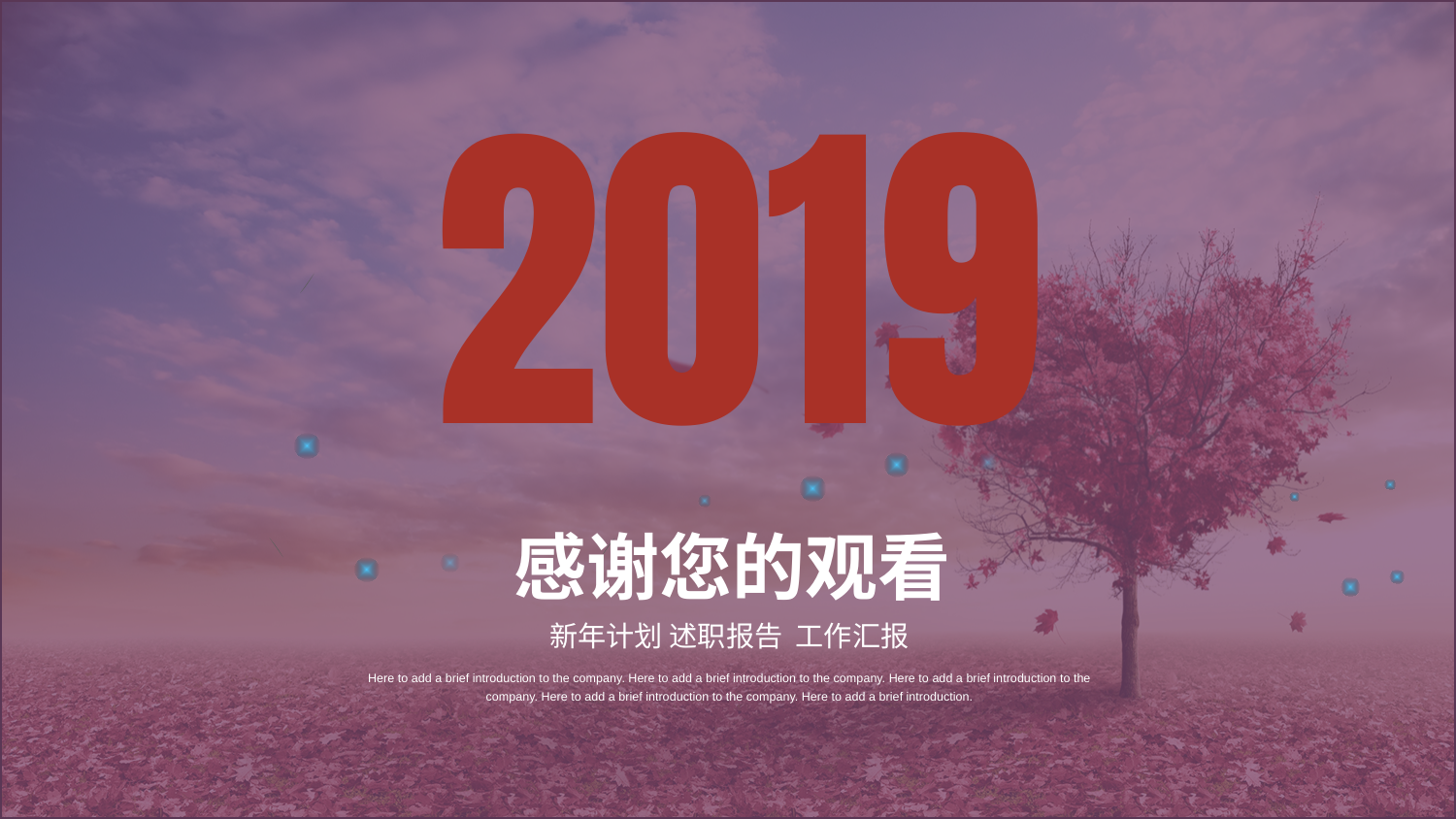

2019

感谢您的观看

新年计划 述职报告  工作汇报
Here to add a brief introduction to the company. Here to add a brief introduction to the company. Here to add a brief introduction to the company. Here to add a brief introduction to the company. Here to add a brief introduction.